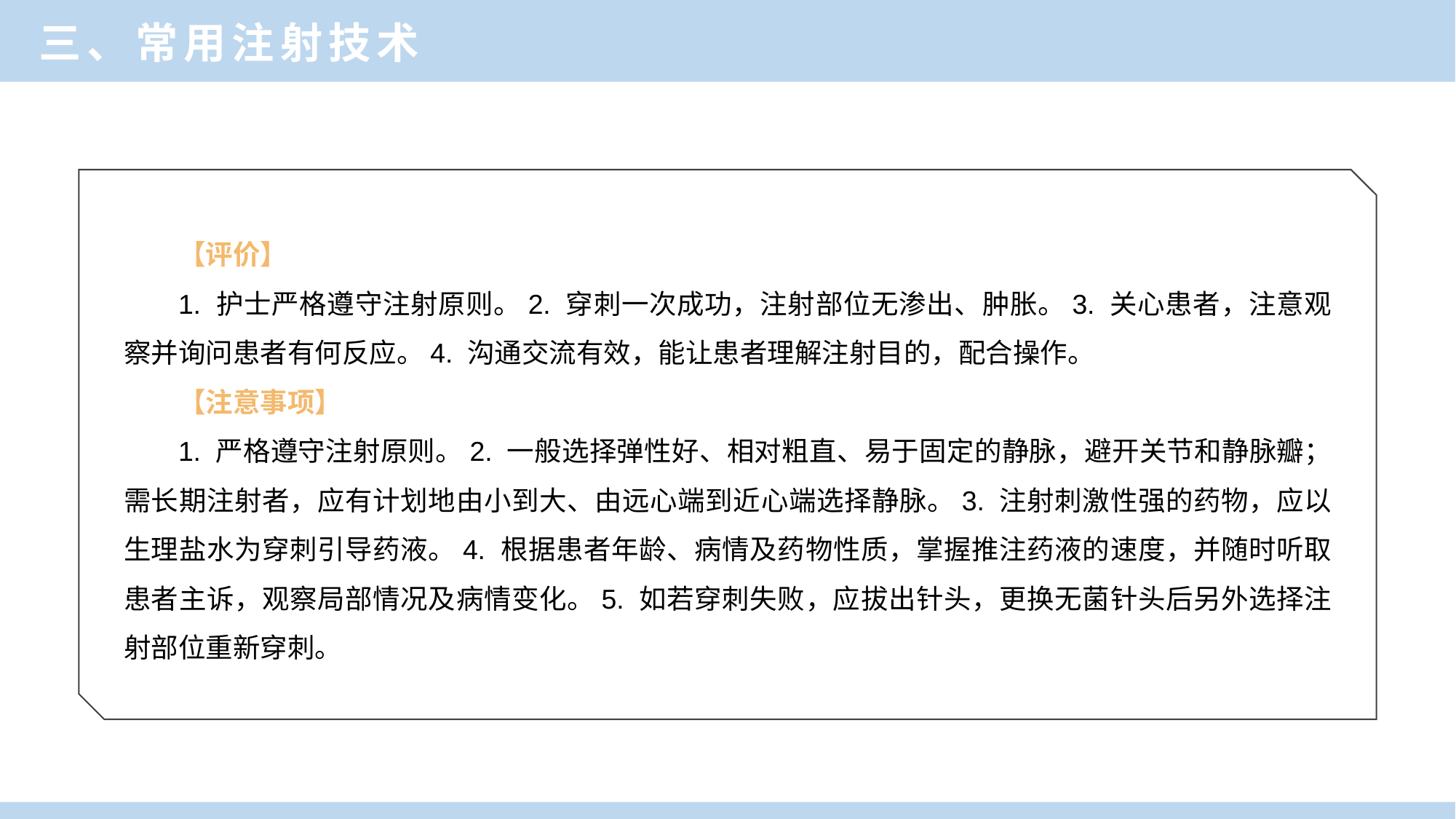

三、常用注射技术

【评价】
1. 护士严格遵守注射原则。2. 穿刺一次成功，注射部位无渗出、肿胀。3. 关心患者，注意观察并询问患者有何反应。4. 沟通交流有效，能让患者理解注射目的，配合操作。
【注意事项】
1. 严格遵守注射原则。2. 一般选择弹性好、相对粗直、易于固定的静脉，避开关节和静脉瓣；需长期注射者，应有计划地由小到大、由远心端到近心端选择静脉。3. 注射刺激性强的药物，应以生理盐水为穿刺引导药液。4. 根据患者年龄、病情及药物性质，掌握推注药液的速度，并随时听取患者主诉，观察局部情况及病情变化。5. 如若穿刺失败，应拔出针头，更换无菌针头后另外选择注射部位重新穿刺。